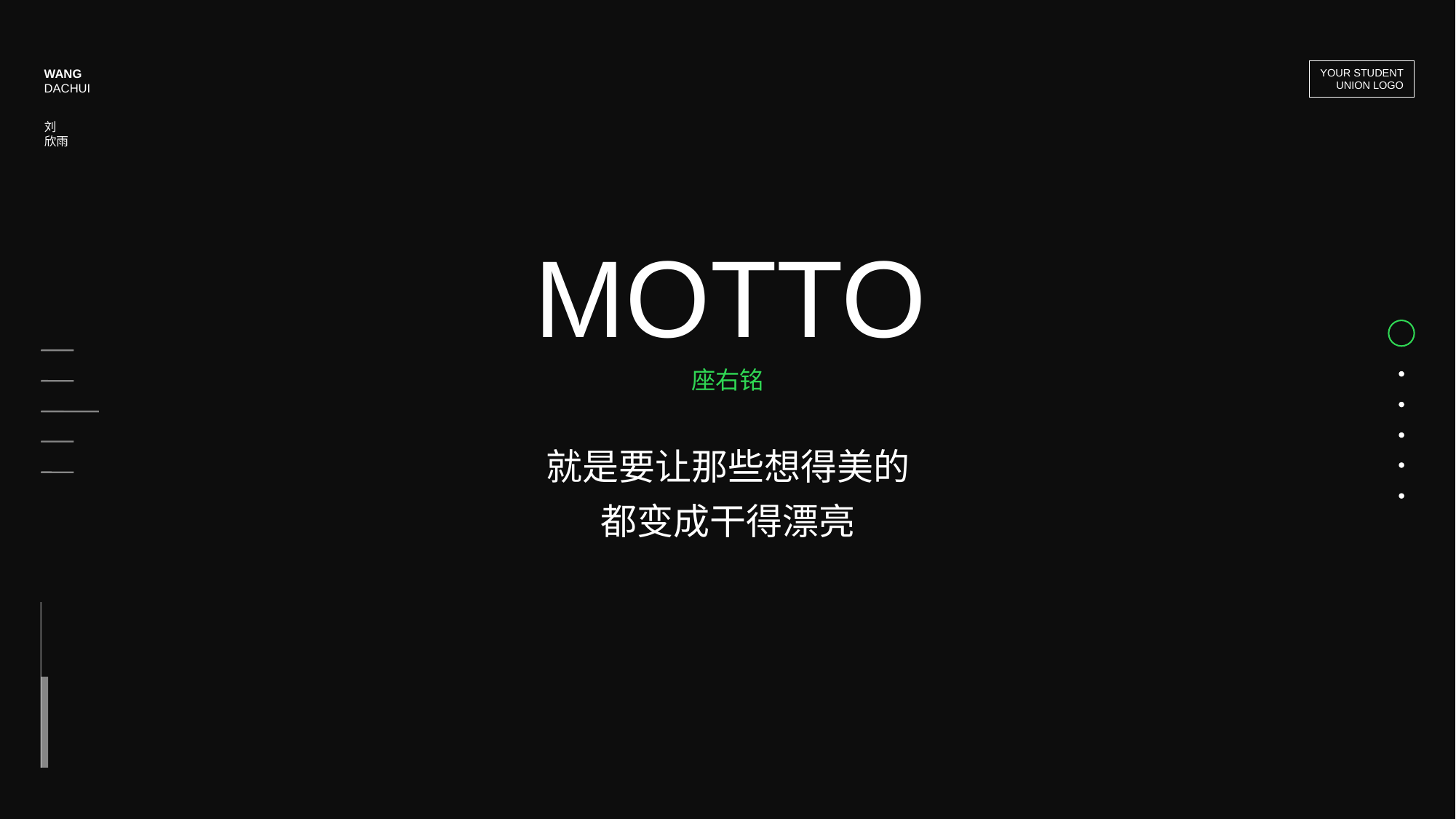

WANG
DACHUI
YOUR STUDENT
UNION LOGO
刘
欣雨
MOTTO

座右铭

就是要让那些想得美的
都变成干得漂亮